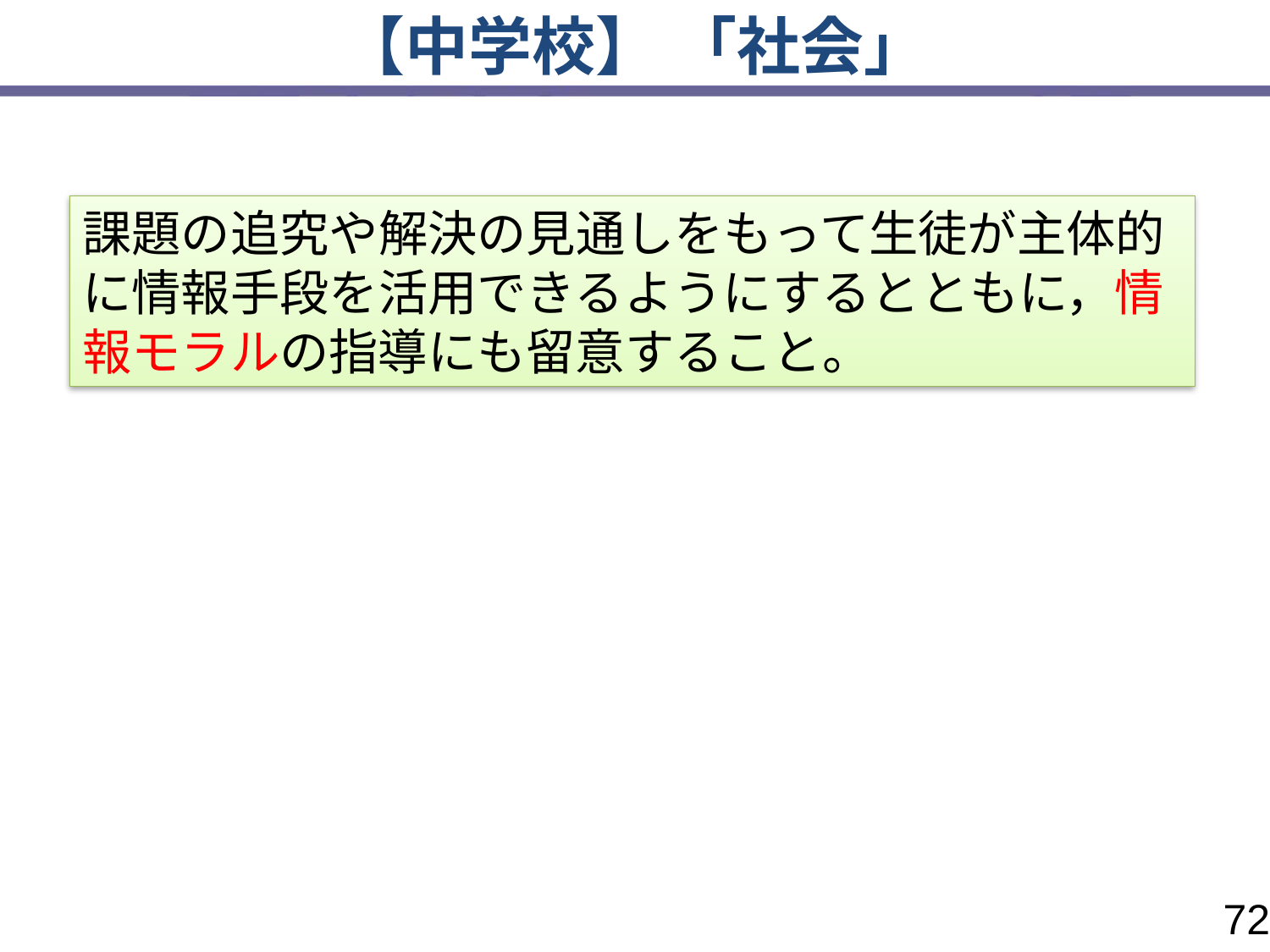

【中学校】 「社会」
課題の追究や解決の見通しをもって生徒が主体的に情報手段を活用できるようにするとともに，情報モラルの指導にも留意すること。
72